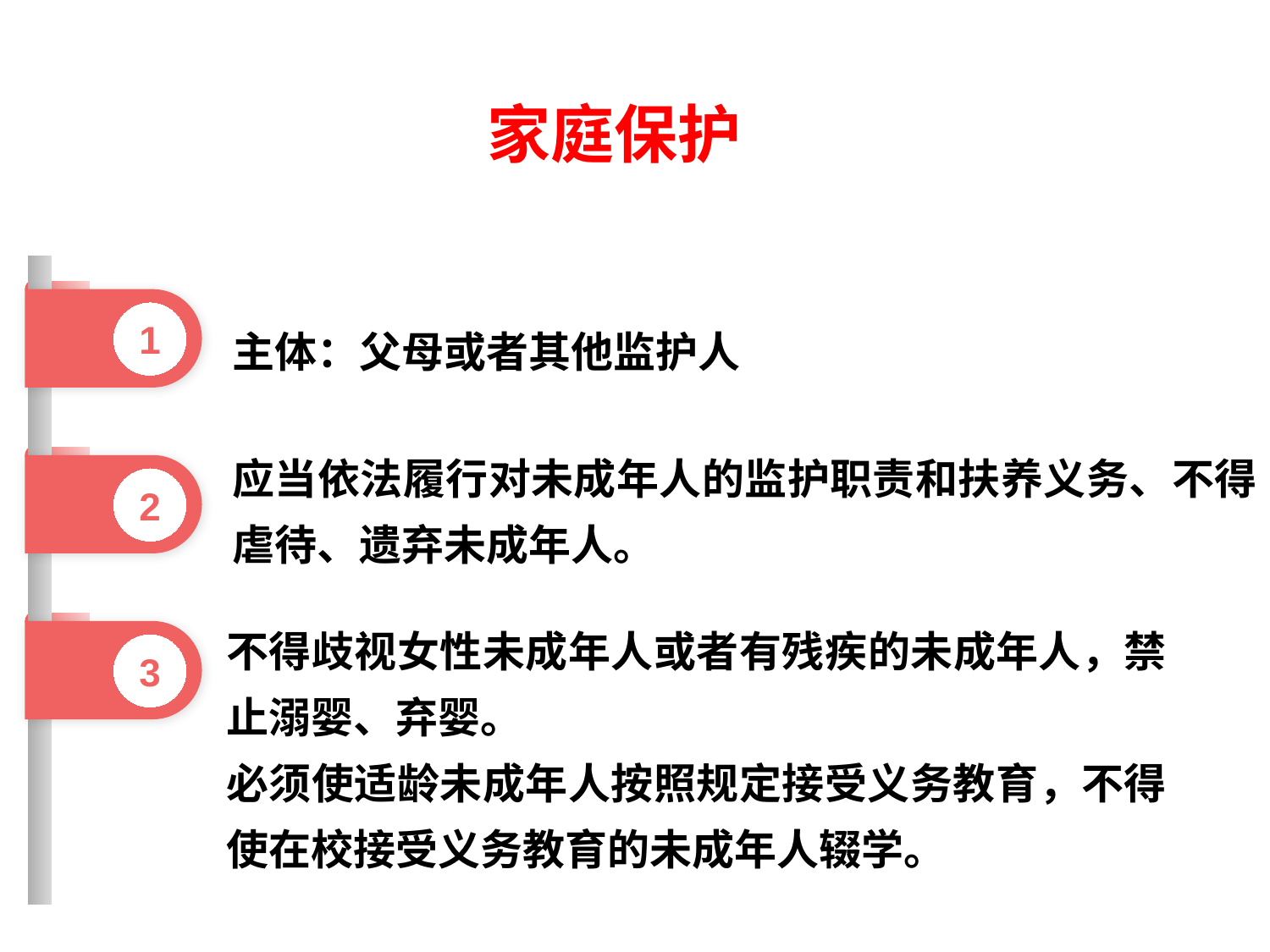

家庭保护

主体：父母或者其他监护人
1

应当依法履行对未成年人的监护职责和扶养义务、不得虐待、遗弃未成年人。

2

3
不得歧视女性未成年人或者有残疾的未成年人，禁止溺婴、弃婴。
必须使适龄未成年人按照规定接受义务教育，不得使在校接受义务教育的未成年人辍学。